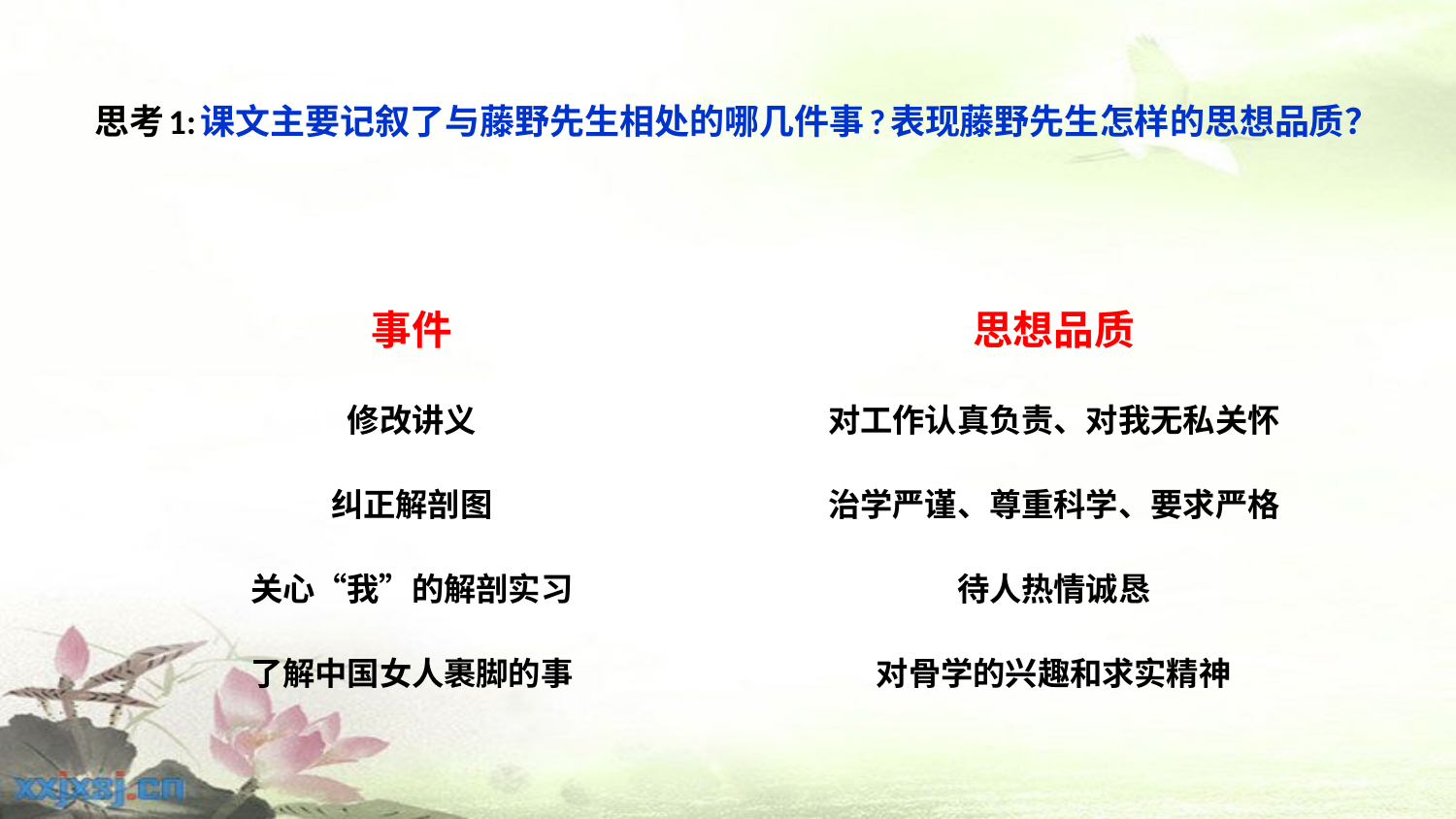

# 思考1:课文主要记叙了与藤野先生相处的哪几件事?表现藤野先生怎样的思想品质？
| 事件 | 思想品质 |
| --- | --- |
| 修改讲义 | 对工作认真负责、对我无私关怀 |
| 纠正解剖图 | 治学严谨、尊重科学、要求严格 |
| 关心“我”的解剖实习 | 待人热情诚恳 |
| 了解中国女人裹脚的事 | 对骨学的兴趣和求实精神 |